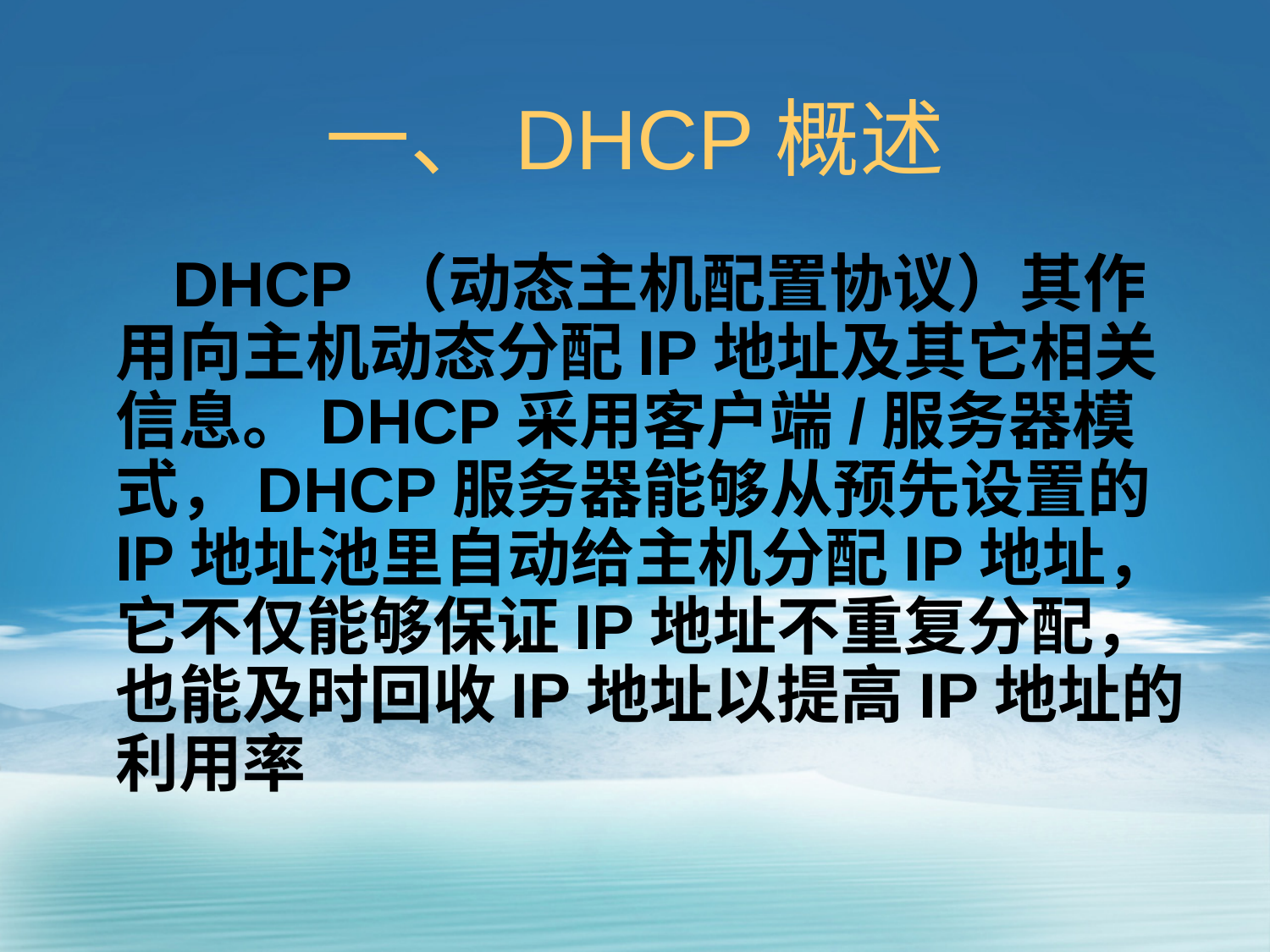

# 一、DHCP概述
      DHCP （动态主机配置协议）其作用向主机动态分配IP地址及其它相关信息。DHCP采用客户端/服务器模式，DHCP服务器能够从预先设置的IP地址池里自动给主机分配IP地址，它不仅能够保证IP地址不重复分配，也能及时回收IP地址以提高IP地址的利用率